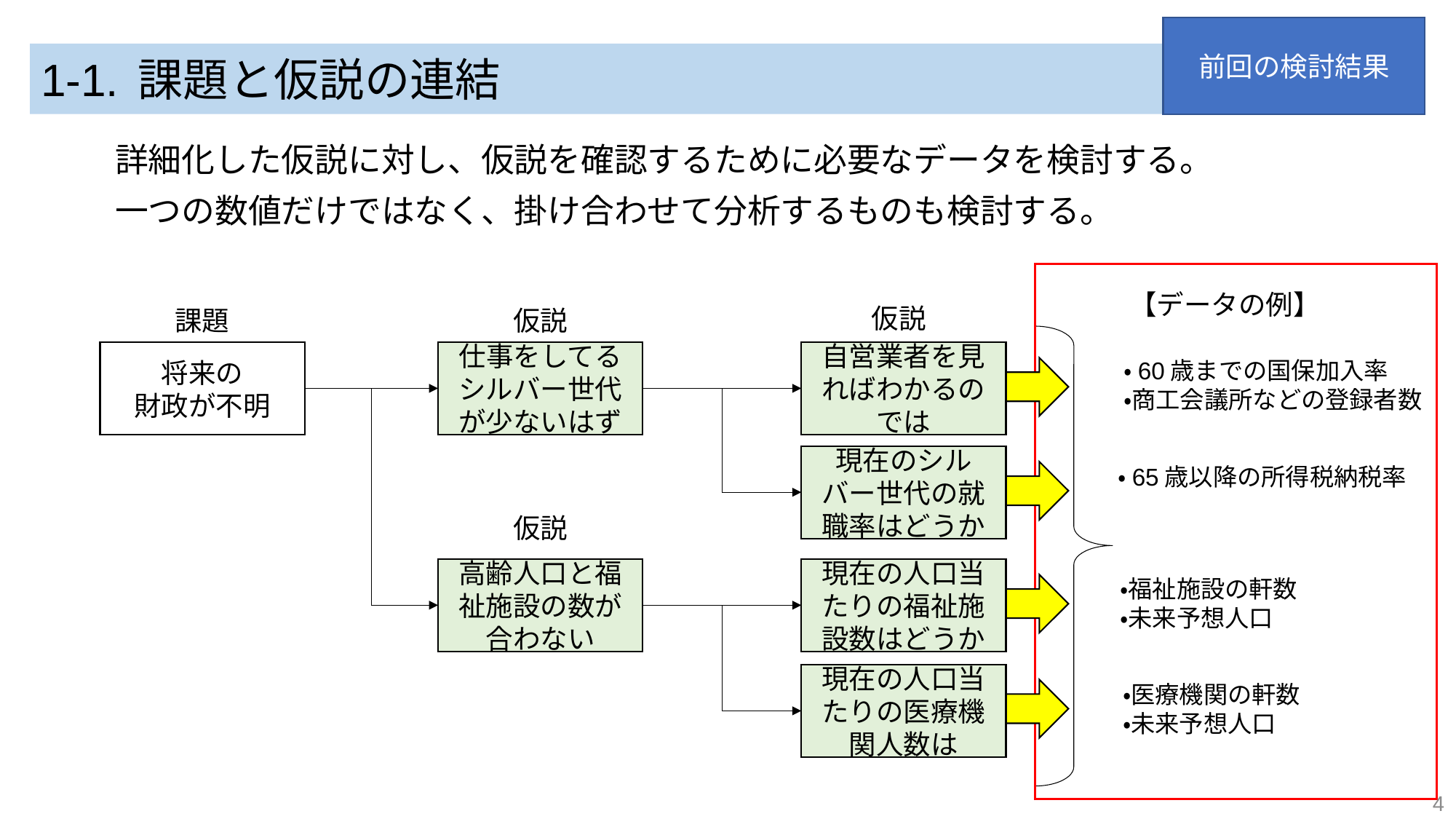

前回の検討結果
# 1-1. 課題と仮説の連結
詳細化した仮説に対し、仮説を確認するために必要なデータを検討する。
一つの数値だけではなく、掛け合わせて分析するものも検討する。

【データの例】
仮説
課題
仮説

将来の
財政が不明
仕事をしてるシルバー世代が少ないはず
自営業者を見ればわかるのでは
・60歳までの国保加入率
・商工会議所などの登録者数

現在のシルバー世代の就職率はどうか
・65歳以降の所得税納税率

仮説
高齢人口と福祉施設の数が合わない
現在の人口当たりの福祉施設数はどうか
・福祉施設の軒数
・未来予想人口

現在の人口当たりの医療機関人数は
・医療機関の軒数
・未来予想人口

4